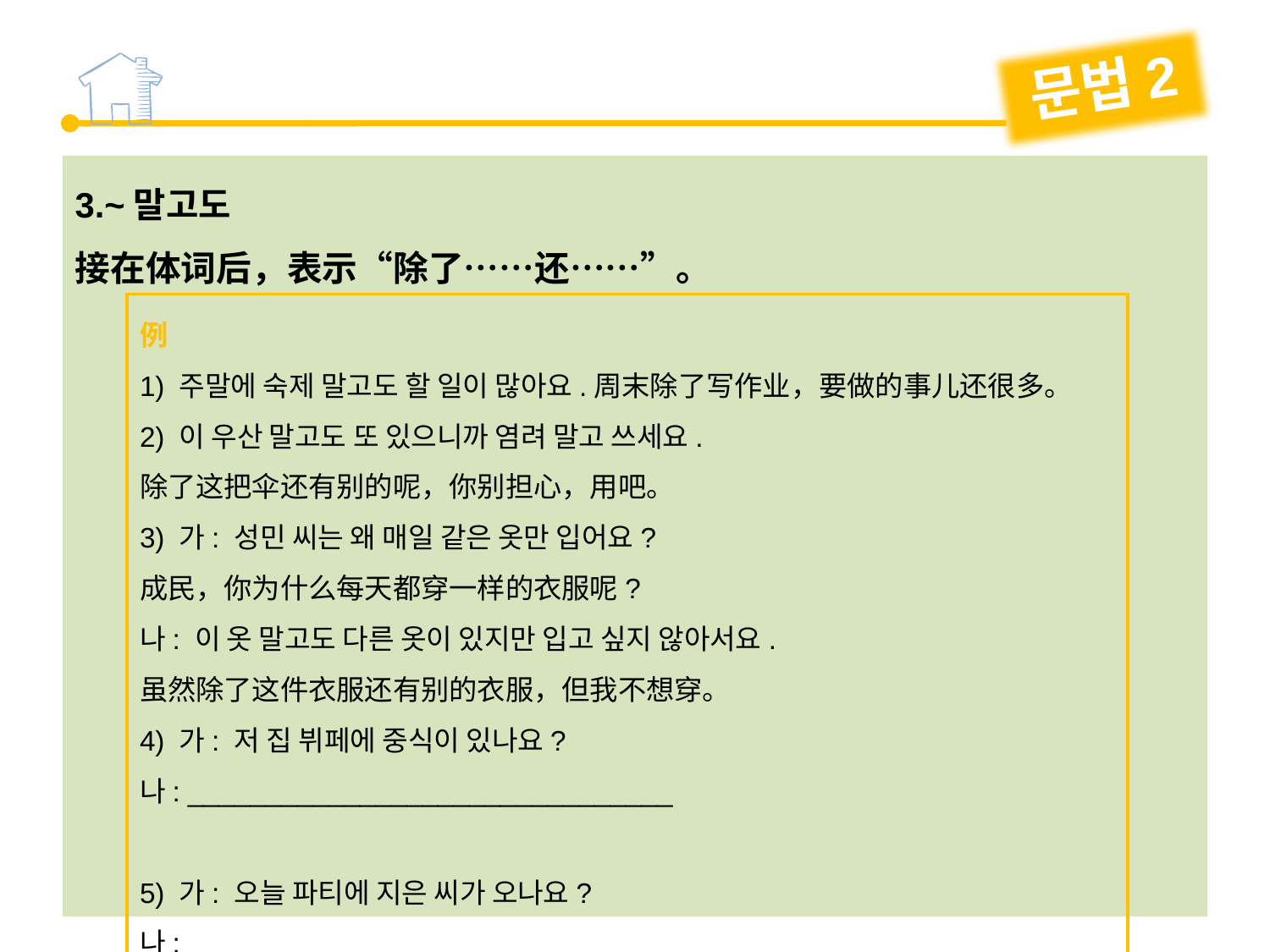

문법2

3.~말고도
接在体词后，表示“除了……还……”。

例
1) 주말에 숙제 말고도 할 일이 많아요.周末除了写作业，要做的事儿还很多。
2) 이 우산 말고도 또 있으니까 염려 말고 쓰세요.
除了这把伞还有别的呢，你别担心，用吧。
3) 가: 성민 씨는 왜 매일 같은 옷만 입어요?
成民，你为什么每天都穿一样的衣服呢?
나: 이 옷 말고도 다른 옷이 있지만 입고 싶지 않아서요.
虽然除了这件衣服还有别的衣服，但我不想穿。
4) 가: 저 집 뷔페에 중식이 있나요?
나: _______________________________
5) 가: 오늘 파티에 지은 씨가 오나요?
나: _______________________________